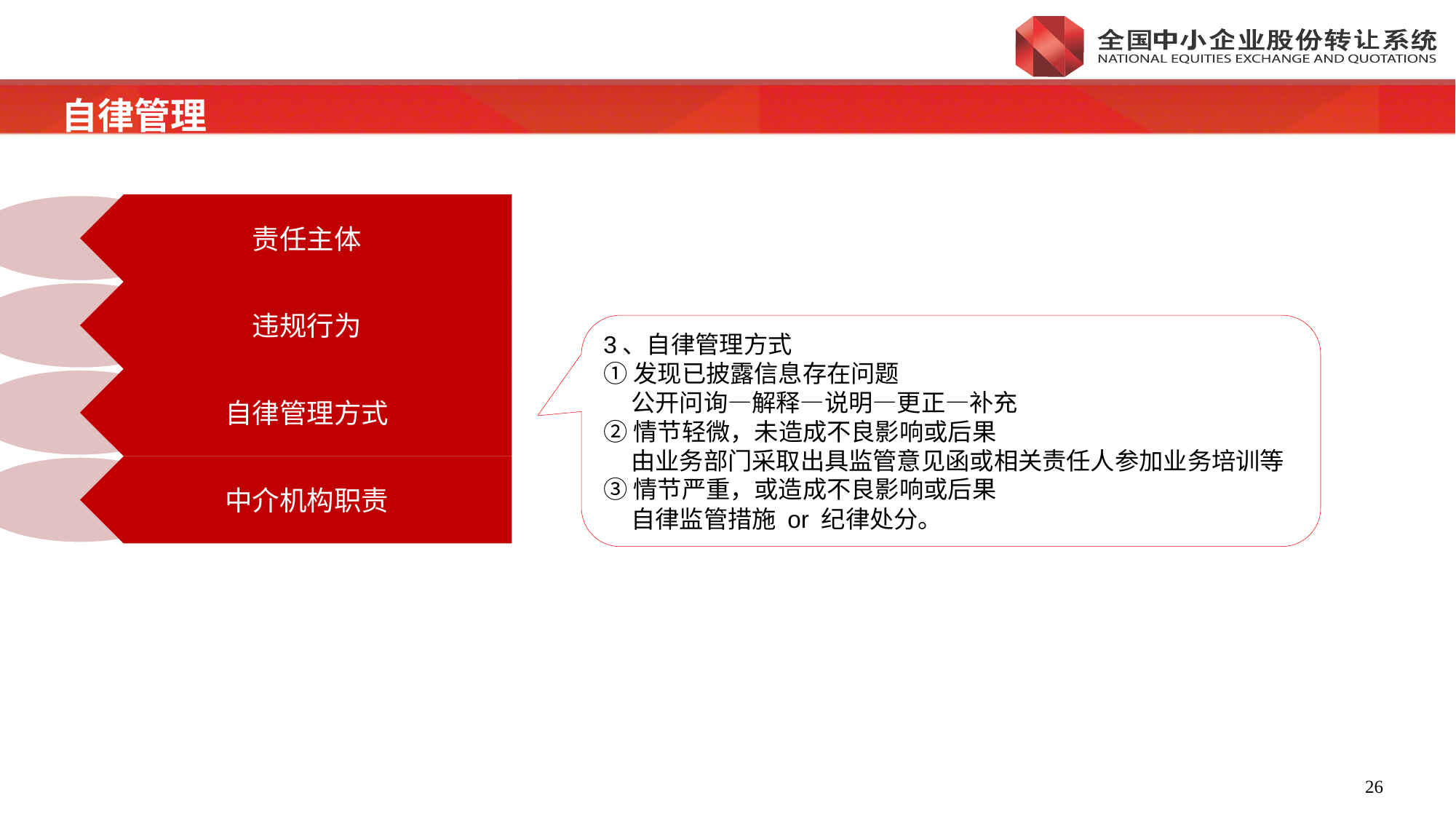

自律管理
责任主体
自律管理方式
中介机构职责
违规行为
3、自律管理方式
①发现已披露信息存在问题
    公开问询—解释—说明—更正—补充
②情节轻微，未造成不良影响或后果
    由业务部门采取出具监管意见函或相关责任人参加业务培训等
③情节严重，或造成不良影响或后果
    自律监管措施 or 纪律处分。